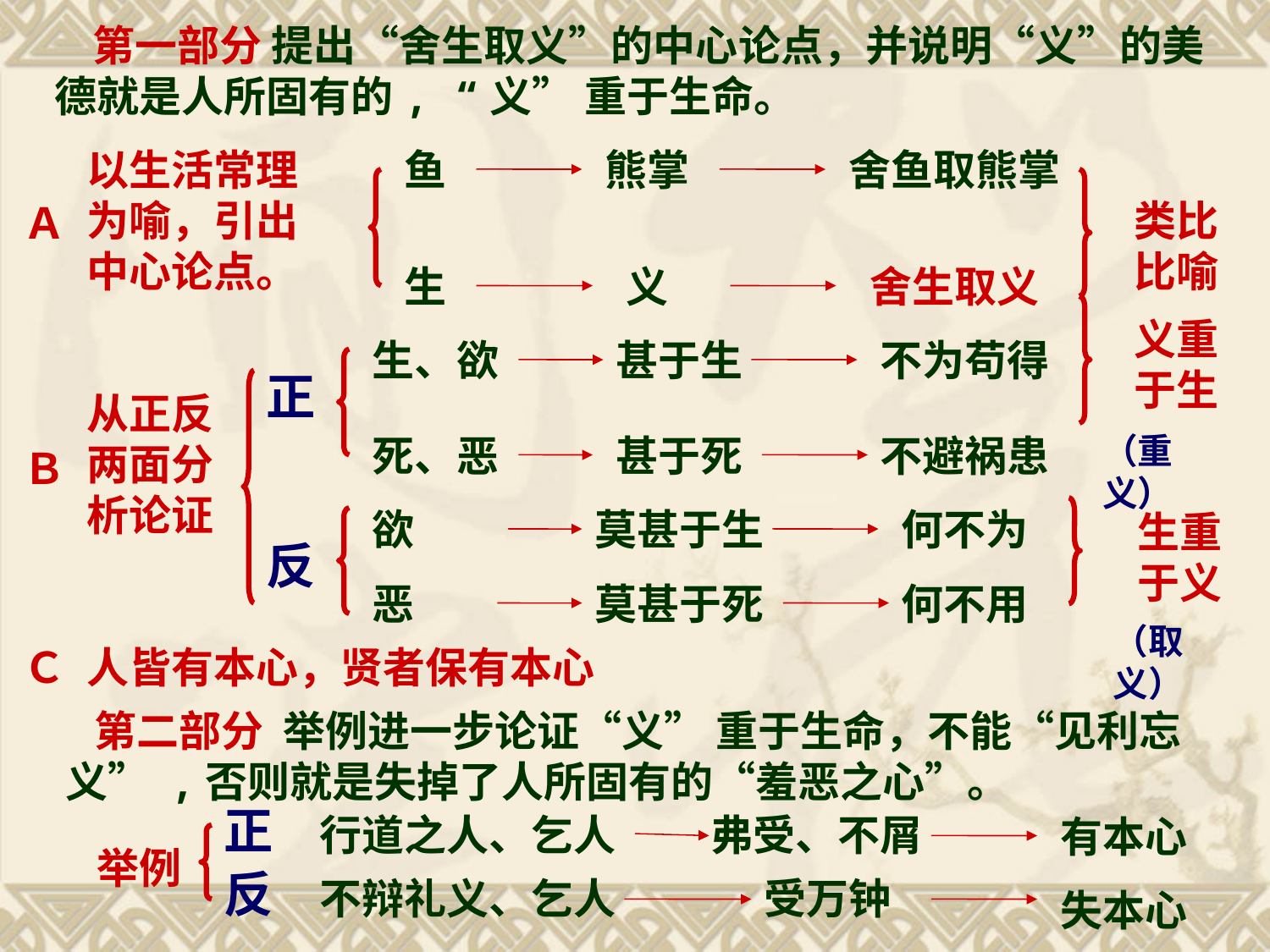

第一部分 提出“舍生取义”的中心论点，并说明“义”的美德就是人所固有的, “义” 重于生命。
以生活常理为喻，引出中心论点。
Ａ
鱼
熊掌
舍鱼取熊掌

类比比喻
生
义
舍生取义

义重于生
生、欲

甚于生

不为苟得

正

从正反两面分析论证
Ｂ
死、恶

甚于死

不避祸患
（重义）
欲

莫甚于生

何不为

生重于义

反
恶

莫甚于死

何不用
（取义）
Ｃ
人皆有本心，贤者保有本心
  第二部分  举例进一步论证“义” 重于生命，不能“见利忘义” ,否则就是失掉了人所固有的“羞恶之心”。
正
行道之人、乞人

弗受、不屑

有本心

举例

反
不辩礼义、乞人

受万钟

失本心